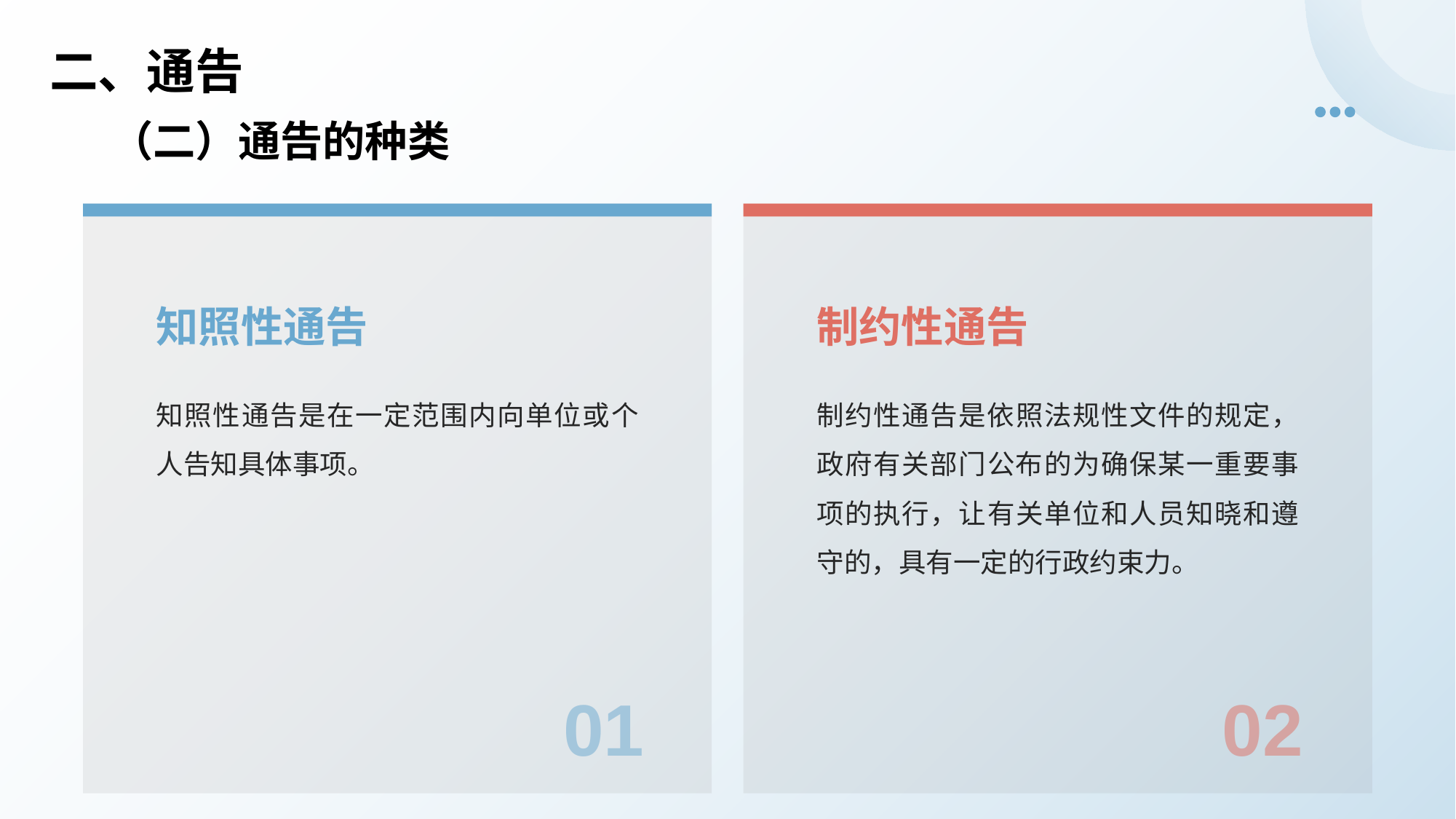

# 二、通告
（二）通告的种类

知照性通告
制约性通告
知照性通告是在一定范围内向单位或个人告知具体事项。
制约性通告是依照法规性文件的规定，政府有关部门公布的为确保某一重要事项的执行，让有关单位和人员知晓和遵守的，具有一定的行政约束力。
01
02